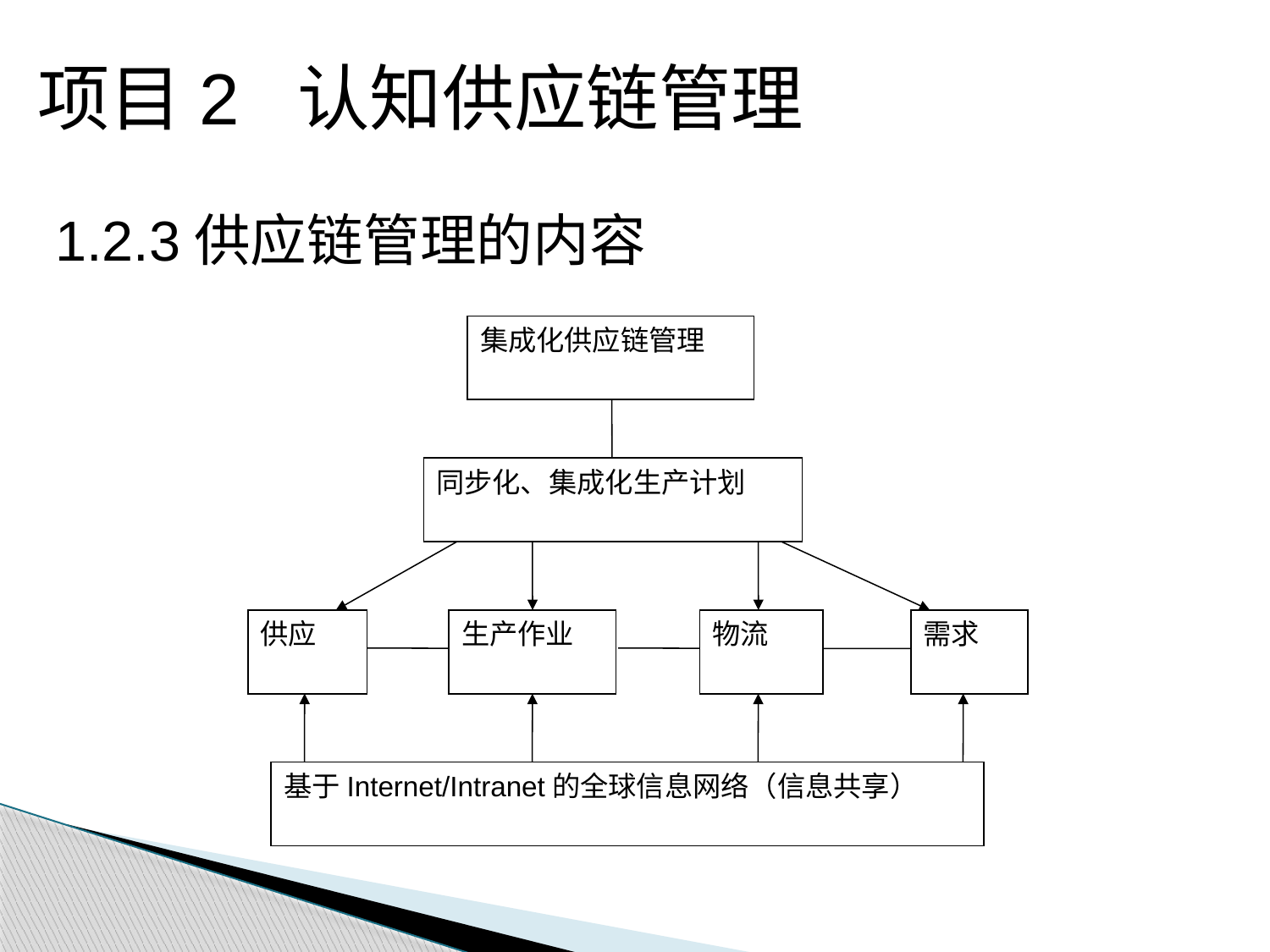

项目2  认知供应链管理

1.2.3供应链管理的内容
集成化供应链管理

同步化、集成化生产计划

供应
生产作业
物流
需求

基于Internet/Intranet的全球信息网络（信息共享）